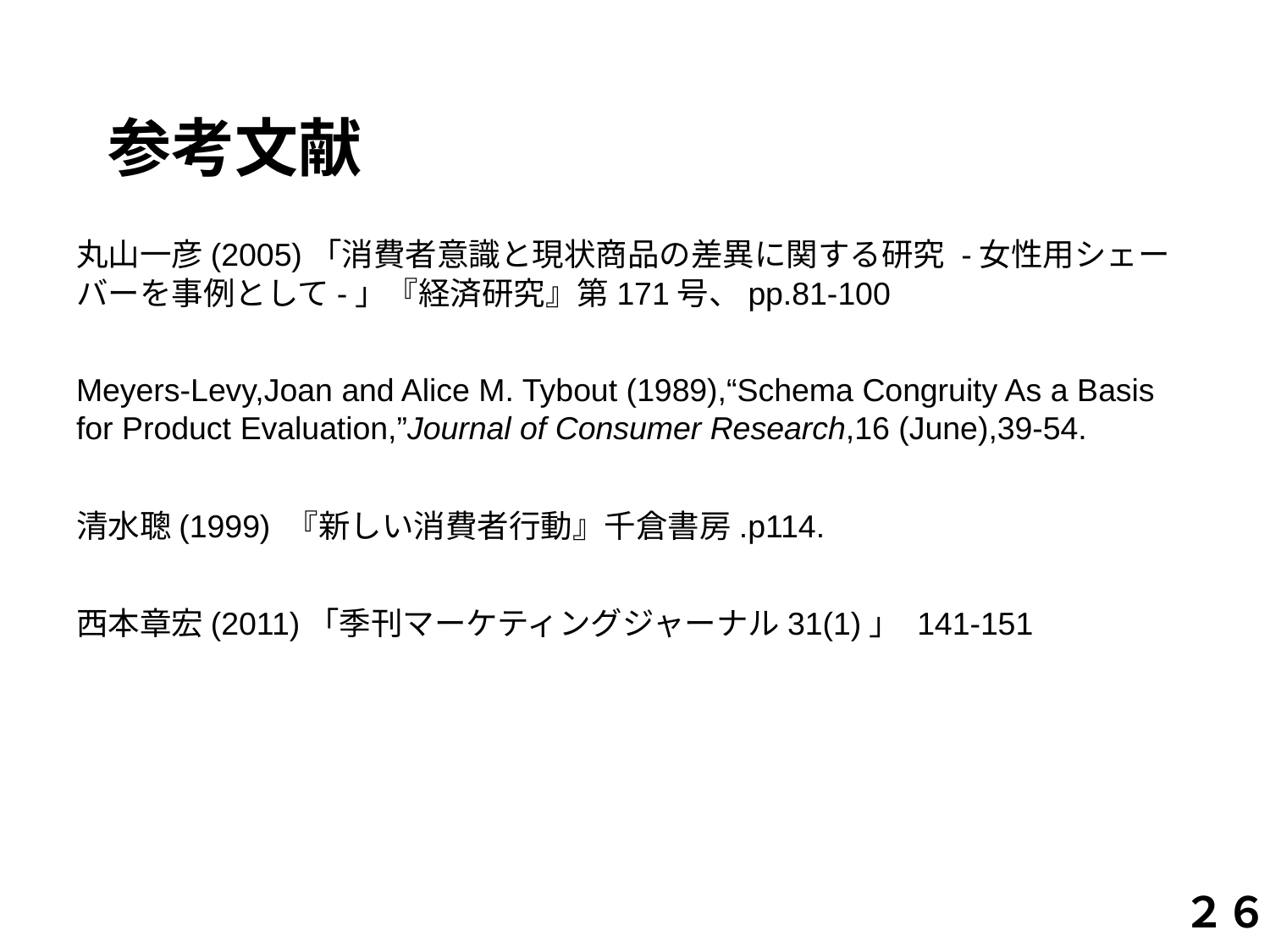

# 参考文献
丸山一彦(2005)「消費者意識と現状商品の差異に関する研究 -女性用シェーバーを事例として-」『経済研究』第171号、pp.81-100

Meyers-Levy,Joan and Alice M. Tybout (1989),“Schema Congruity As a Basis for Product Evaluation,”Journal of Consumer Research,16 (June),39-54.

清水聰(1999) 『新しい消費者行動』千倉書房.p114.

西本章宏(2011)「季刊マーケティングジャーナル31(1)」 141-151
２６